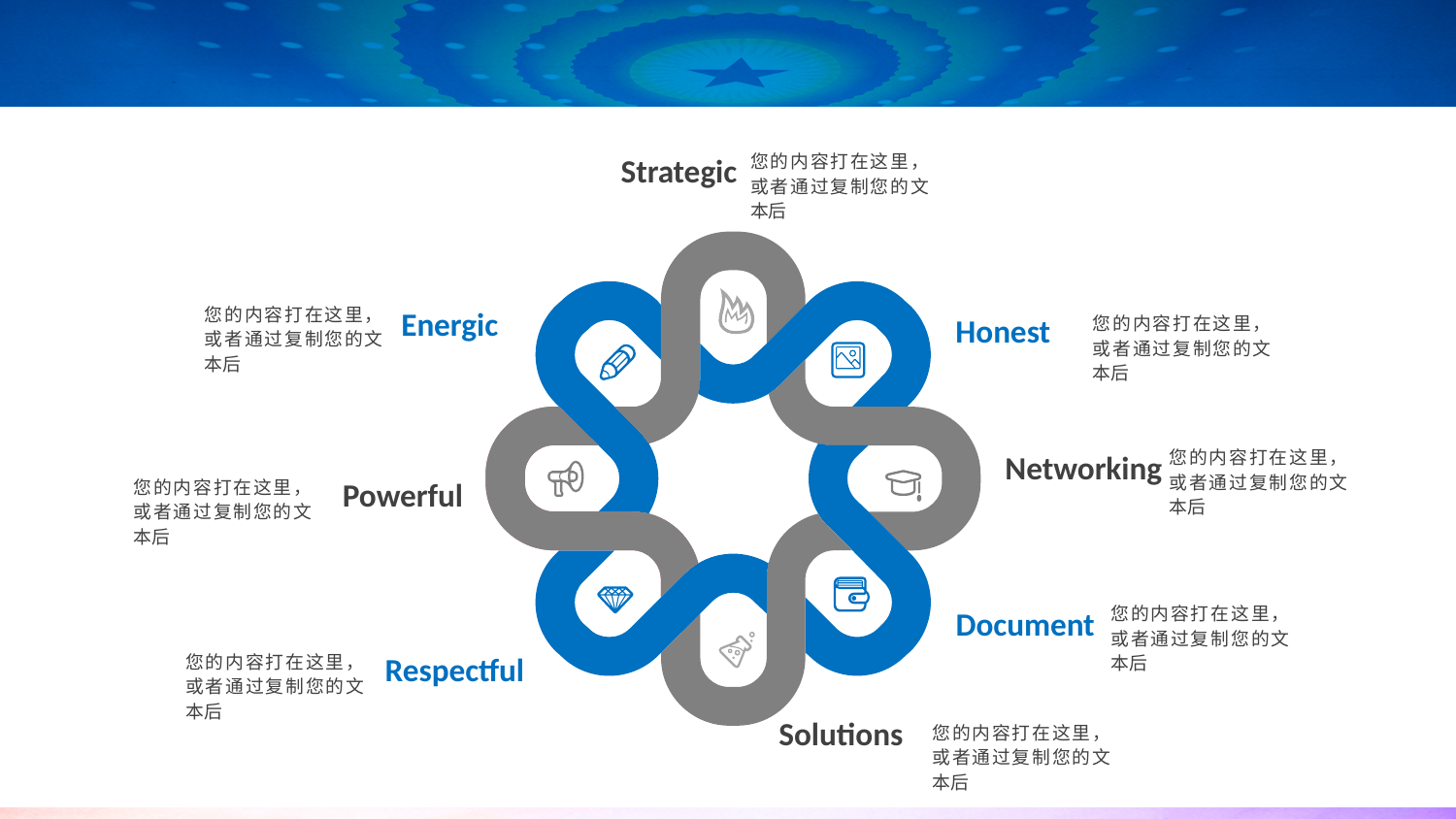

您的内容打在这里，或者通过复制您的文本后
Strategic

您的内容打在这里，或者通过复制您的文本后
Energic
您的内容打在这里，或者通过复制您的文本后
Honest

您的内容打在这里，或者通过复制您的文本后
Networking

Powerful
您的内容打在这里，或者通过复制您的文本后

您的内容打在这里，或者通过复制您的文本后
Document

您的内容打在这里，或者通过复制您的文本后
Respectful
Solutions
您的内容打在这里，或者通过复制您的文本后